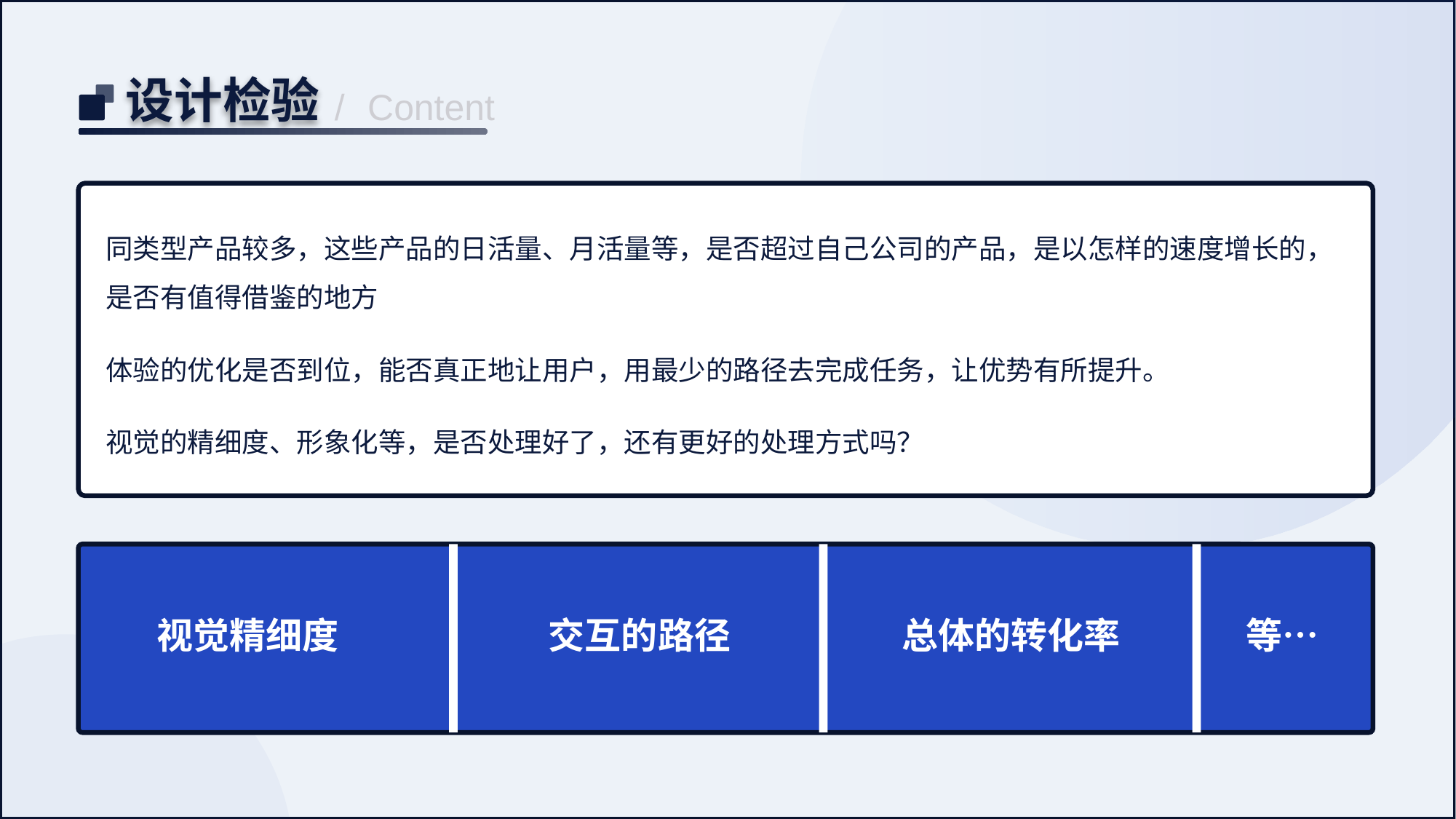

设计检验
/
Content

同类型产品较多，这些产品的日活量、月活量等，是否超过自己公司的产品，是以怎样的速度增长的，是否有值得借鉴的地方
体验的优化是否到位，能否真正地让用户，用最少的路径去完成任务，让优势有所提升。
视觉的精细度、形象化等，是否处理好了，还有更好的处理方式吗？

视觉精细度
交互的路径
总体的转化率
等…